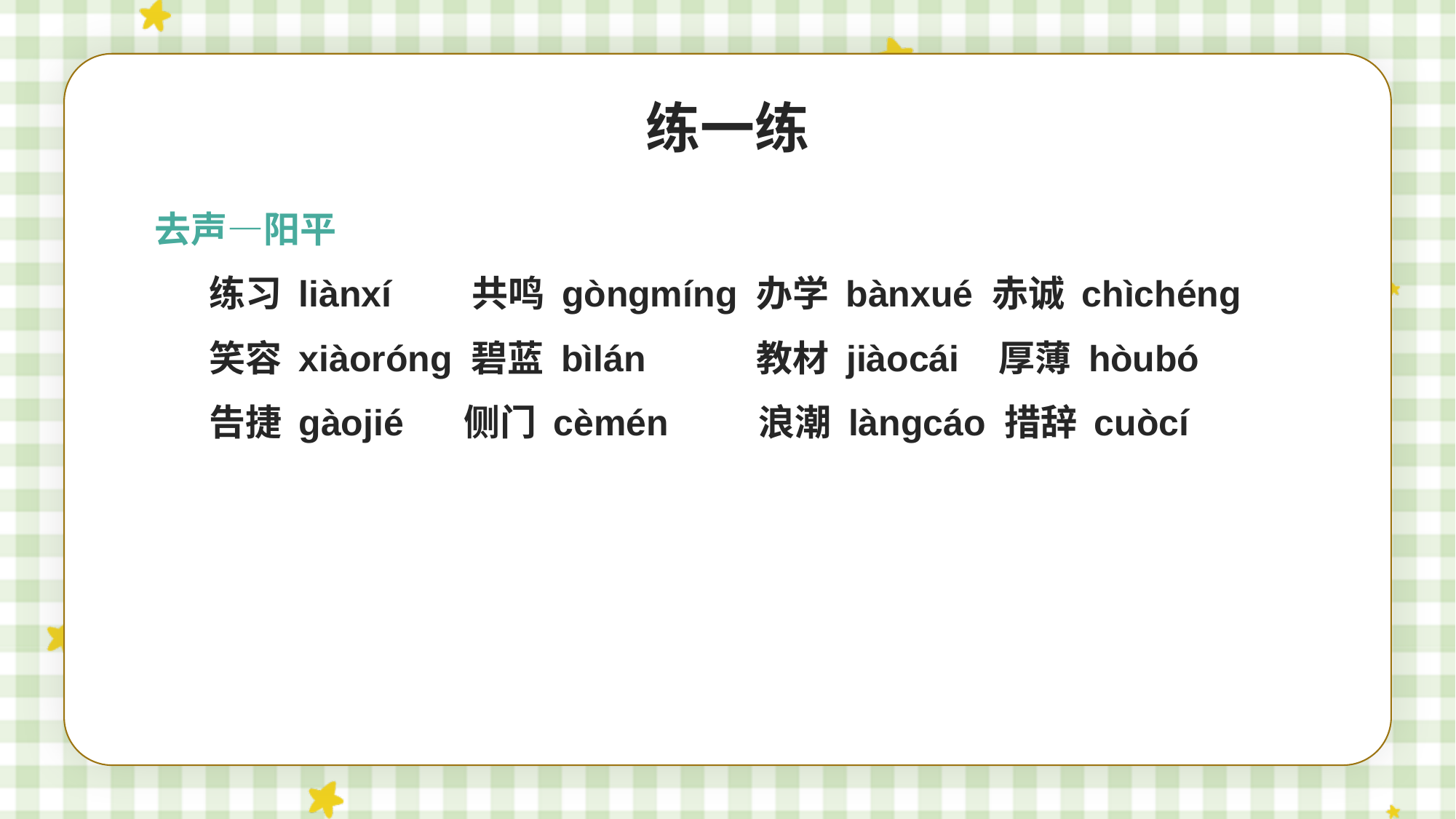

练一练
去声—阳平
练习 liànxí       共鸣 gòngmíng 办学 bànxué 赤诚 chìchéng
笑容 xiàoróng 碧蓝 bìlán          教材 jiàocái   厚薄 hòubó
告捷 gàojié     侧门 cèmén        浪潮 làngcáo 措辞 cuòcí